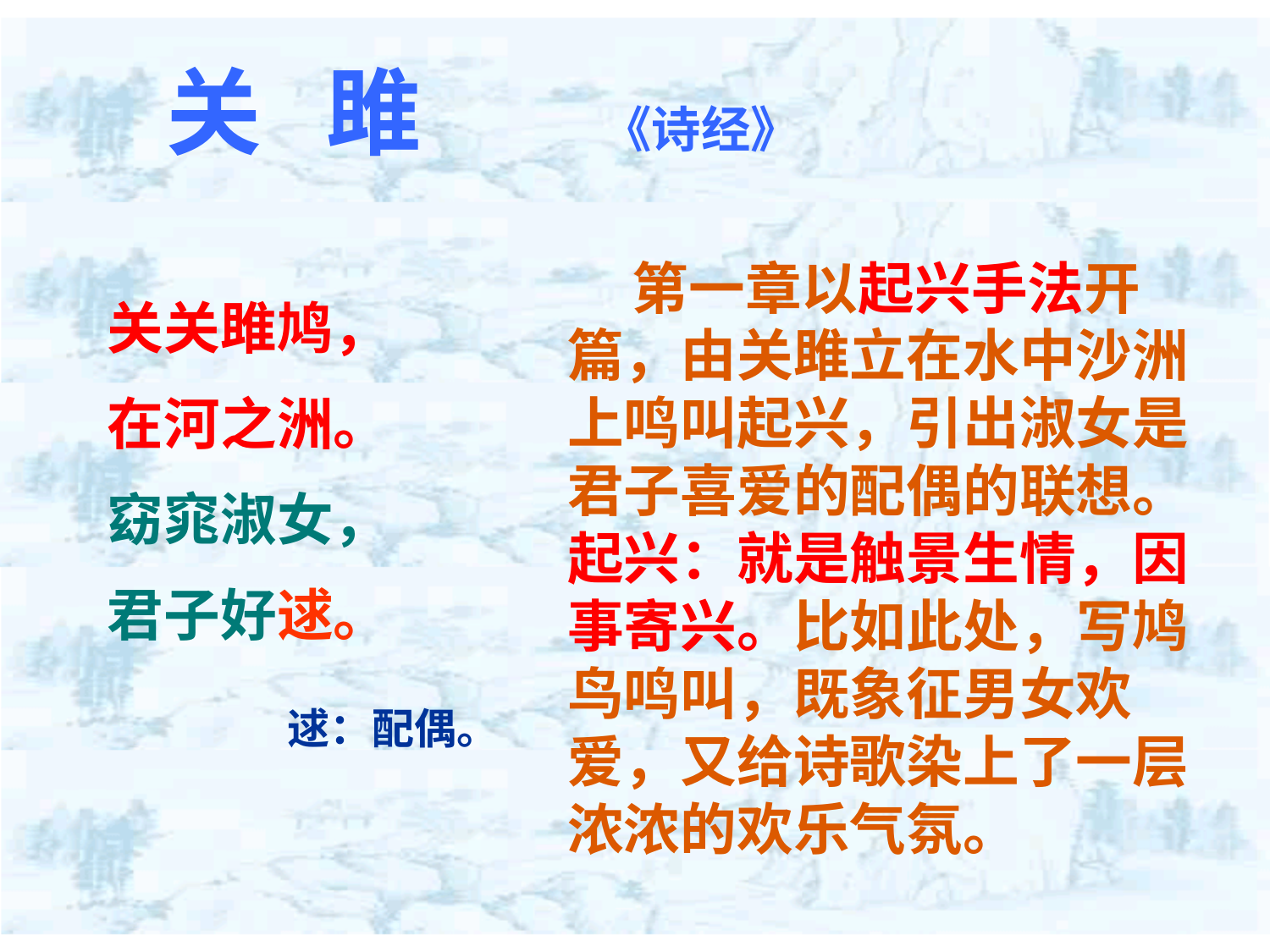

关   雎              《诗经》

       第一章以起兴手法开篇，由关雎立在水中沙洲上鸣叫起兴，引出淑女是君子喜爱的配偶的联想。起兴：就是触景生情，因事寄兴。比如此处，写鸠鸟鸣叫，既象征男女欢爱，又给诗歌染上了一层浓浓的欢乐气氛。
关关雎鸠，
在河之洲。
窈窕淑女，
君子好逑。
逑：配偶。